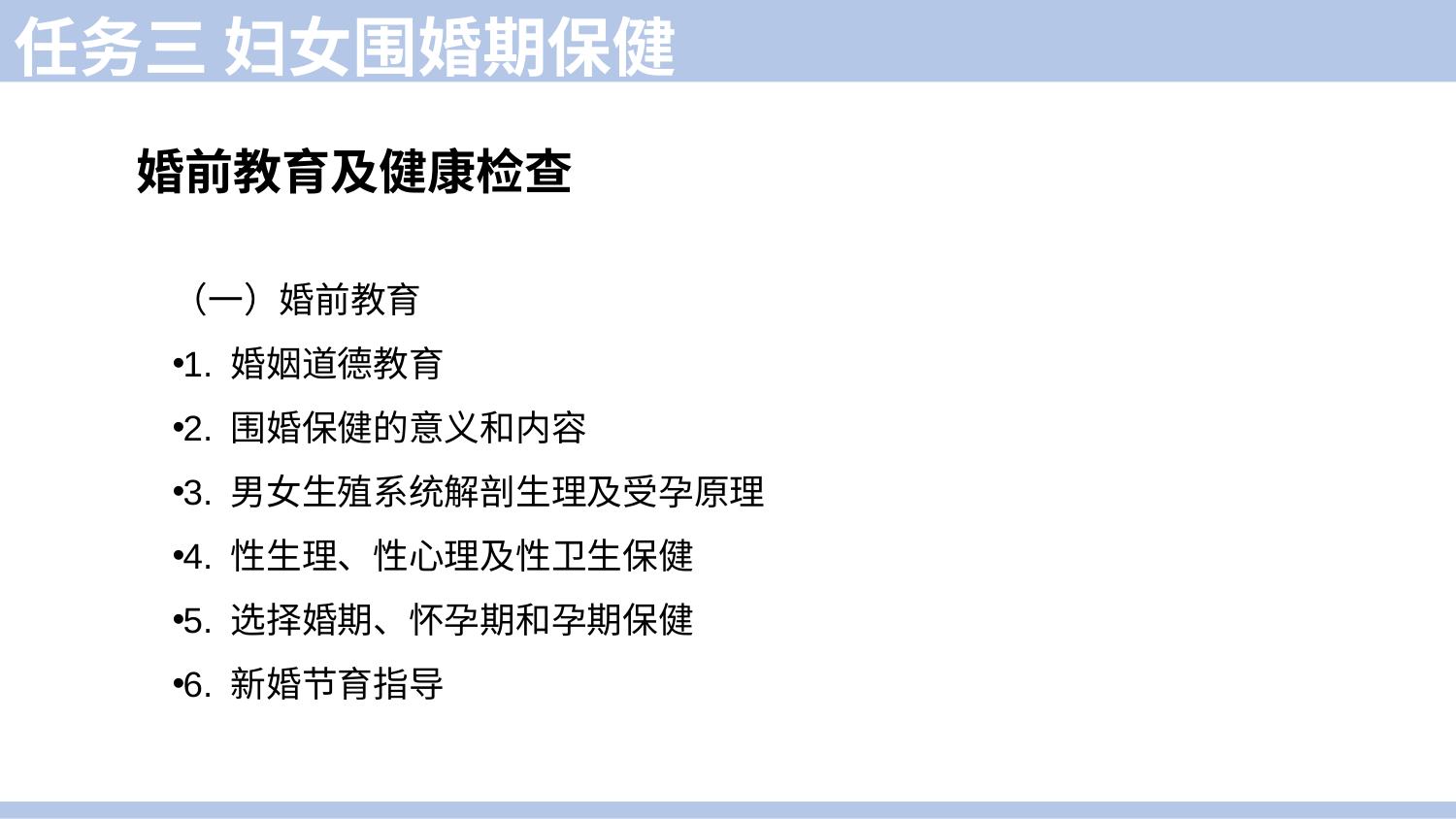

任务三 妇女围婚期保健
婚前教育及健康检查
（一）婚前教育
1. 婚姻道德教育
2. 围婚保健的意义和内容
3. 男女生殖系统解剖生理及受孕原理
4. 性生理、性心理及性卫生保健
5. 选择婚期、怀孕期和孕期保健
6. 新婚节育指导